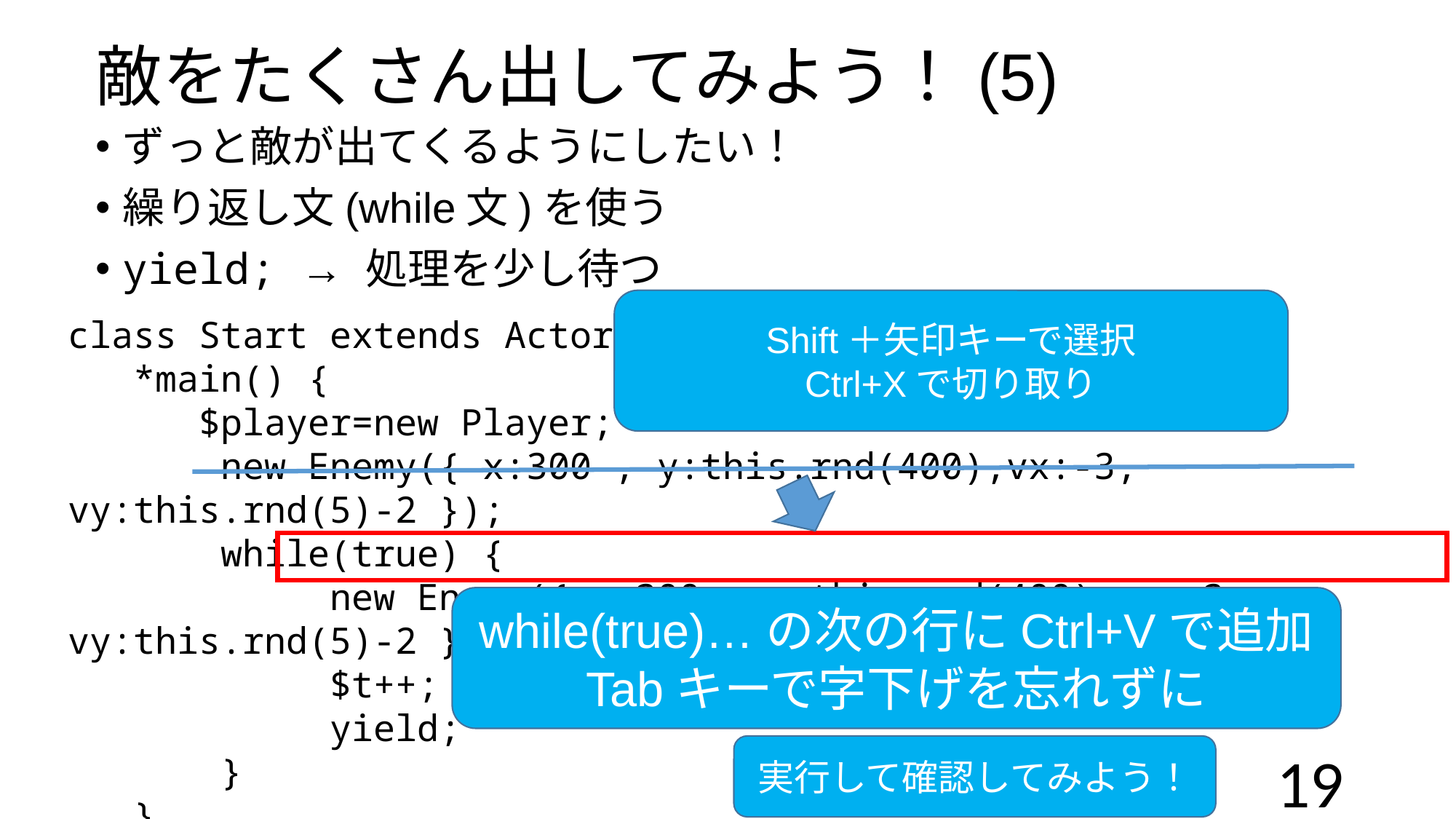

# 敵をたくさん出してみよう！(5)
ずっと敵が出てくるようにしたい！
繰り返し文(while文)を使う
yield; → 処理を少し待つ
Shift＋矢印キーで選択
Ctrl+Xで切り取り
class Start extends Actor {
   *main() {
	 $player=new Player;
       new Enemy({ x:300 , y:this.rnd(400),vx:-3, vy:this.rnd(5)-2 });
       while(true) {
            new Enemy({ x:300 , y:this.rnd(400),vx:-3, vy:this.rnd(5)-2 });
            $t++;
            yield;
       }
   }
}

while(true)…の次の行にCtrl+Vで追加
Tabキーで字下げを忘れずに
実行して確認してみよう！
19